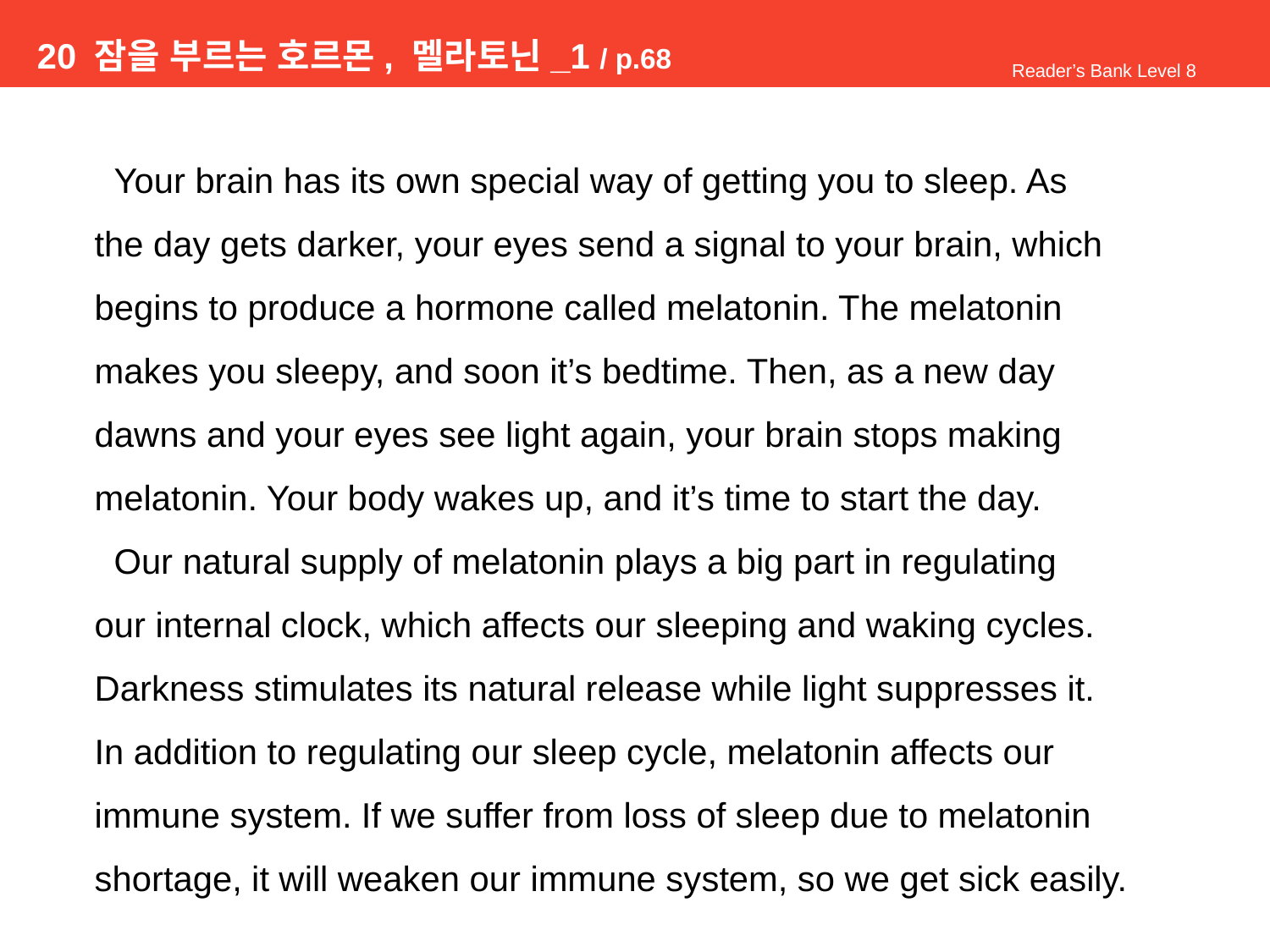

# 20 잠을 부르는 호르몬, 멜라토닌_1 / p.68
Reader’s Bank Level 8

  Your brain has its own special way of getting you to sleep. As
the day gets darker, your eyes send a signal to your brain, which
begins to produce a hormone called melatonin. The melatonin
makes you sleepy, and soon it’s bedtime. Then, as a new day
dawns and your eyes see light again, your brain stops making
melatonin. Your body wakes up, and it’s time to start the day.
  Our natural supply of melatonin plays a big part in regulating
our internal clock, which affects our sleeping and waking cycles.
Darkness stimulates its natural release while light suppresses it.
In addition to regulating our sleep cycle, melatonin affects our
immune system. If we suffer from loss of sleep due to melatonin
shortage, it will weaken our immune system, so we get sick easily.